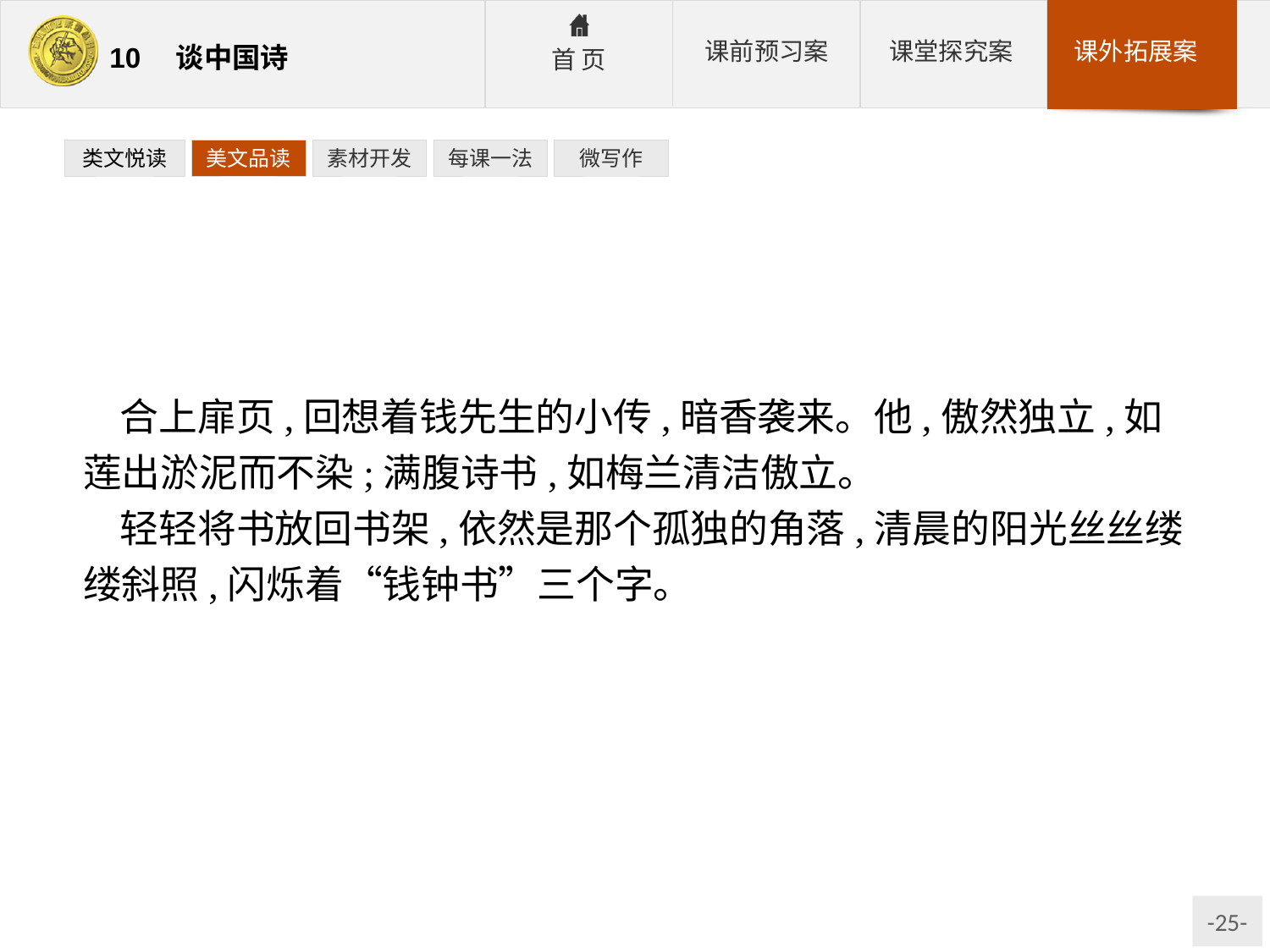

类文悦读
美文品读
素材开发
每课一法
微写作
合上扉页,回想着钱先生的小传,暗香袭来。他,傲然独立,如莲出淤泥而不染;满腹诗书,如梅兰清洁傲立。
轻轻将书放回书架,依然是那个孤独的角落,清晨的阳光丝丝缕缕斜照,闪烁着“钱钟书”三个字。